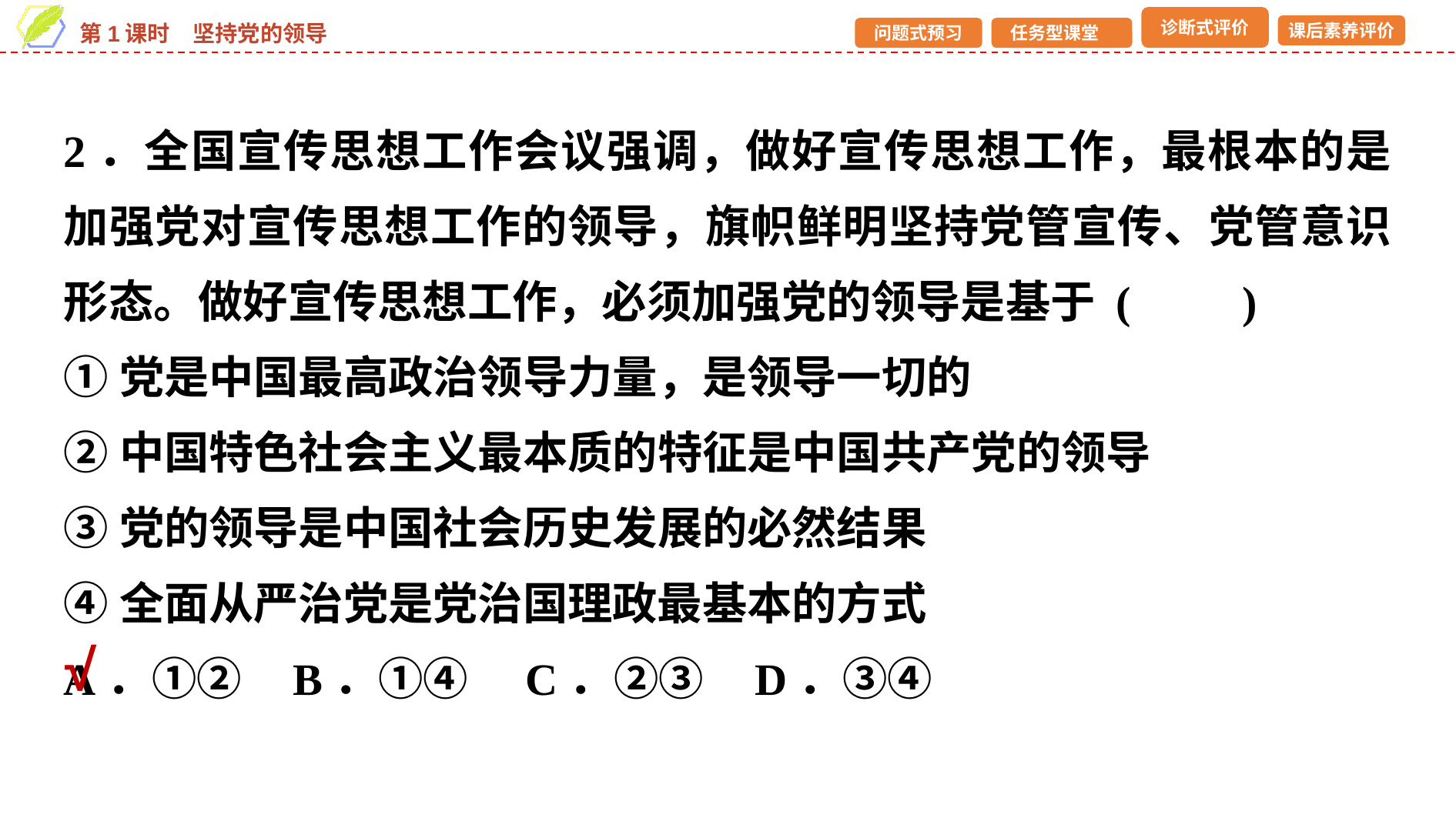

2．全国宣传思想工作会议强调，做好宣传思想工作，最根本的是加强党对宣传思想工作的领导，旗帜鲜明坚持党管宣传、党管意识形态。做好宣传思想工作，必须加强党的领导是基于 (　　)
①党是中国最高政治领导力量，是领导一切的
②中国特色社会主义最本质的特征是中国共产党的领导
③党的领导是中国社会历史发展的必然结果
④全面从严治党是党治国理政最基本的方式
A．①②    B．①④	C．②③    D．③④
√